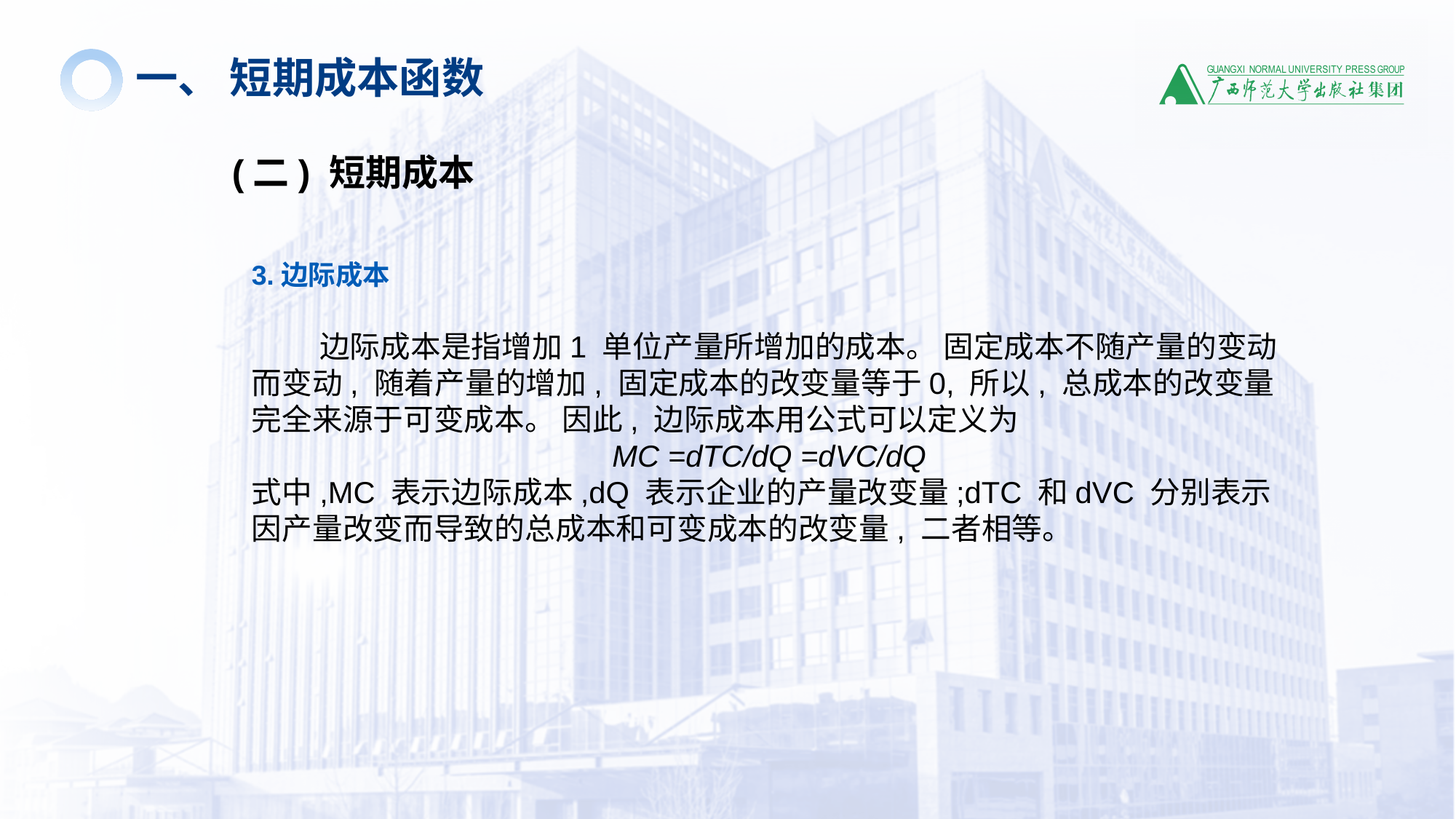

一、 短期成本函数

(二) 短期成本
3.边际成本

         边际成本是指增加1 单位产量所增加的成本。 固定成本不随产量的变动而变动, 随着产量的增加, 固定成本的改变量等于0, 所以, 总成本的改变量完全来源于可变成本。 因此, 边际成本用公式可以定义为
MC =dTC/dQ =dVC/dQ
式中,MC 表示边际成本,dQ 表示企业的产量改变量;dTC 和dVC 分别表示因产量改变而导致的总成本和可变成本的改变量, 二者相等。